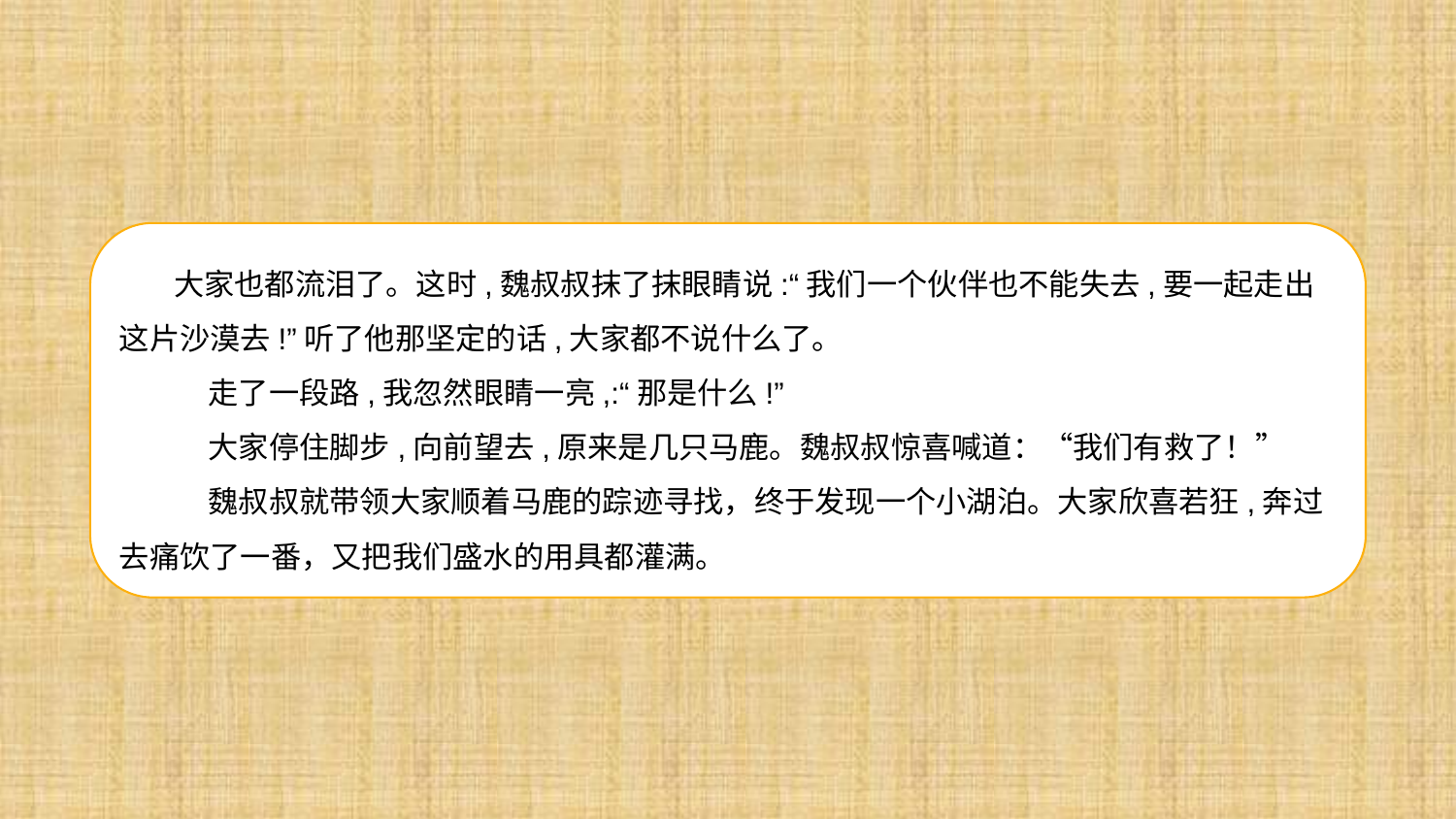

大家也都流泪了。这时,魏叔叔抹了抹眼睛说:“我们一个伙伴也不能失去,要一起走出这片沙漠去!”听了他那坚定的话,大家都不说什么了。
    走了一段路,我忽然眼睛一亮,:“那是什么!”
    大家停住脚步,向前望去,原来是几只马鹿。魏叔叔惊喜喊道：“我们有救了！”
    魏叔叔就带领大家顺着马鹿的踪迹寻找，终于发现一个小湖泊。大家欣喜若狂,奔过去痛饮了一番，又把我们盛水的用具都灌满。